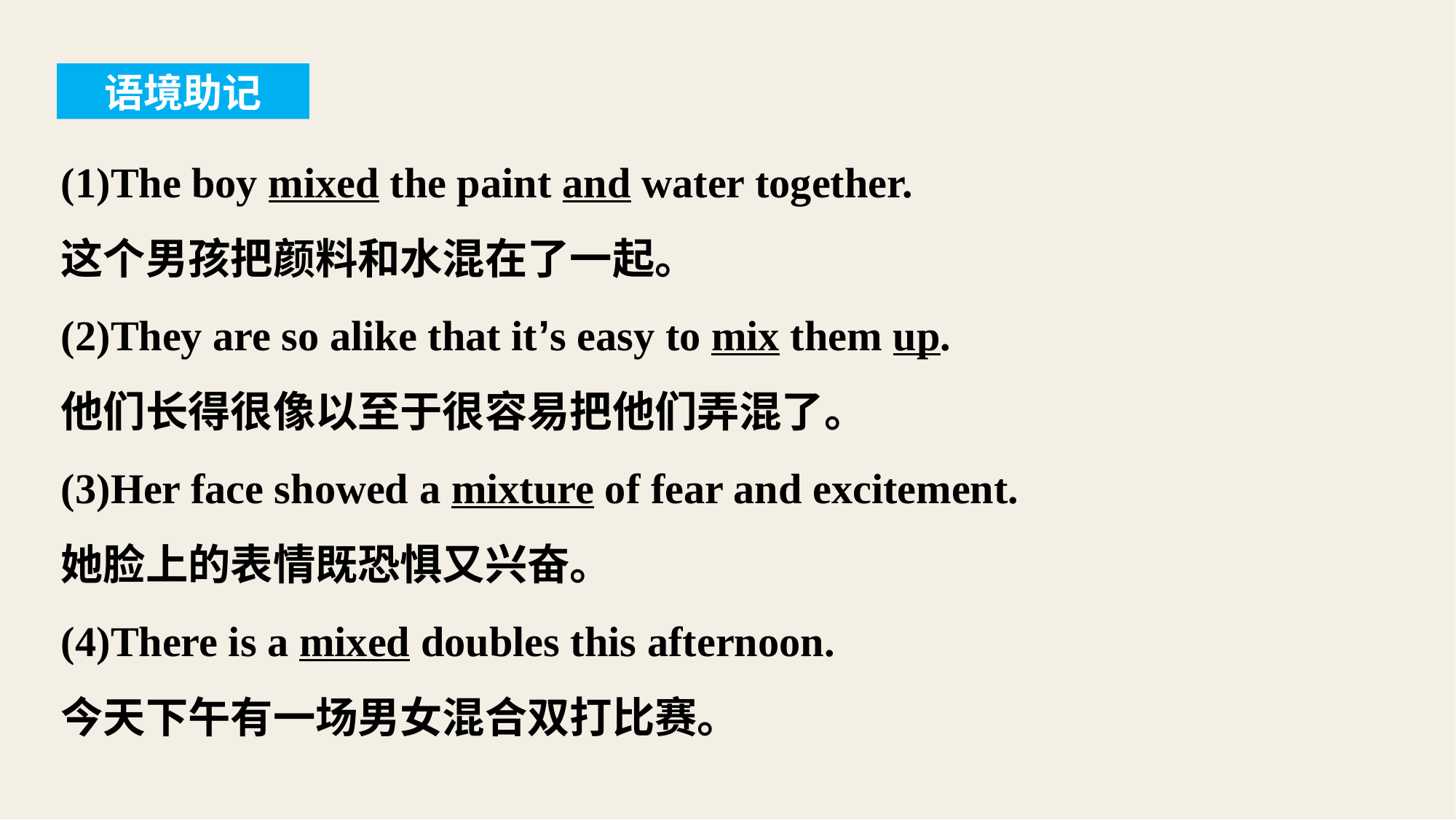

语境助记
(1)The boy mixed the paint and water together.
这个男孩把颜料和水混在了一起。
(2)They are so alike that it’s easy to mix them up.
他们长得很像以至于很容易把他们弄混了。
(3)Her face showed a mixture of fear and excitement.
她脸上的表情既恐惧又兴奋。
(4)There is a mixed doubles this afternoon.
今天下午有一场男女混合双打比赛。